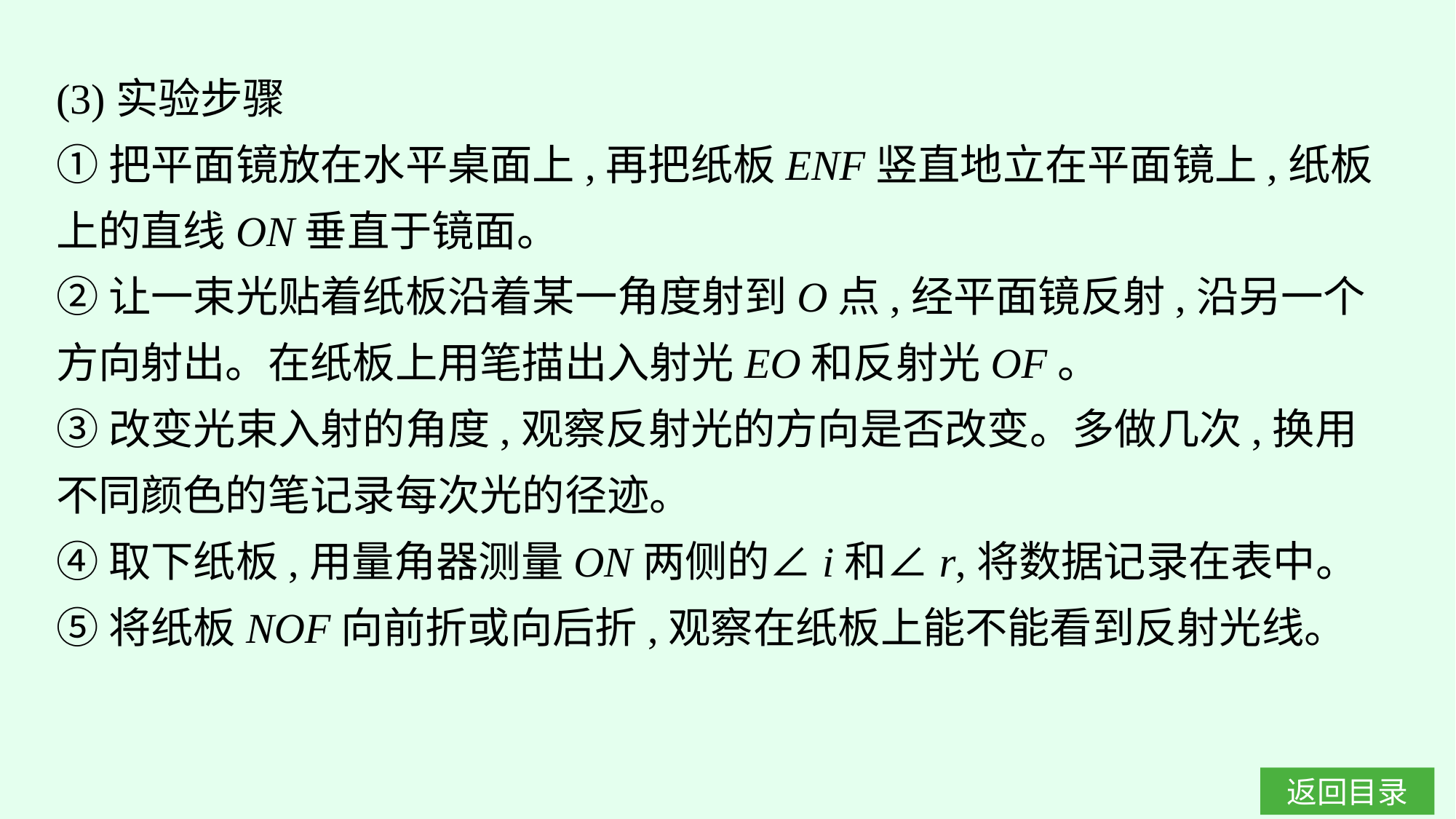

(3)实验步骤
①把平面镜放在水平桌面上,再把纸板ENF竖直地立在平面镜上,纸板上的直线ON垂直于镜面。
②让一束光贴着纸板沿着某一角度射到O点,经平面镜反射,沿另一个方向射出。在纸板上用笔描出入射光EO和反射光OF。
③改变光束入射的角度,观察反射光的方向是否改变。多做几次,换用不同颜色的笔记录每次光的径迹。
④取下纸板,用量角器测量ON两侧的∠i和∠r,将数据记录在表中。
⑤将纸板NOF向前折或向后折,观察在纸板上能不能看到反射光线。